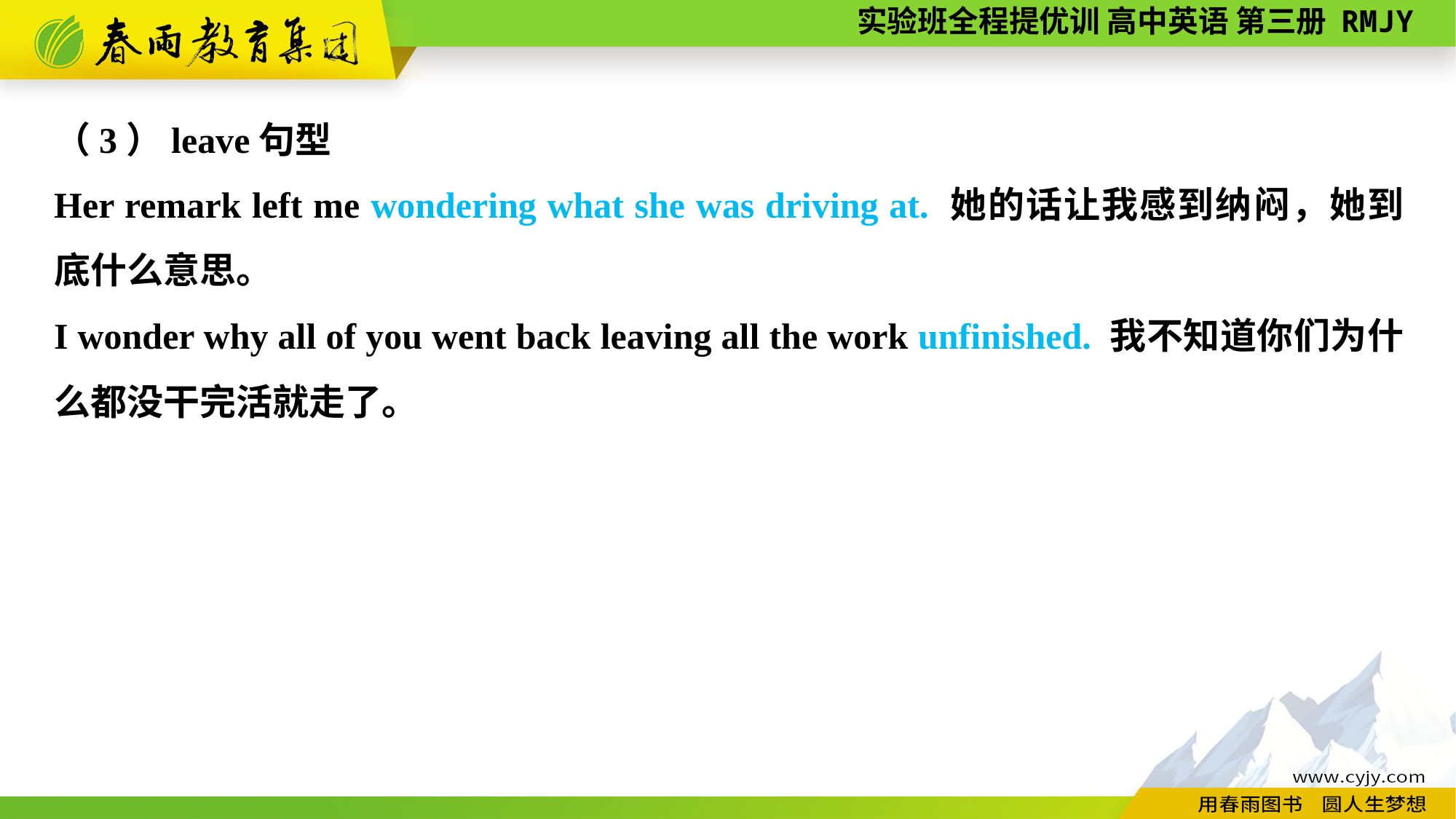

（3）leave句型
Her remark left me wondering what she was driving at. 她的话让我感到纳闷，她到底什么意思。
I wonder why all of you went back leaving all the work unfinished. 我不知道你们为什么都没干完活就走了。